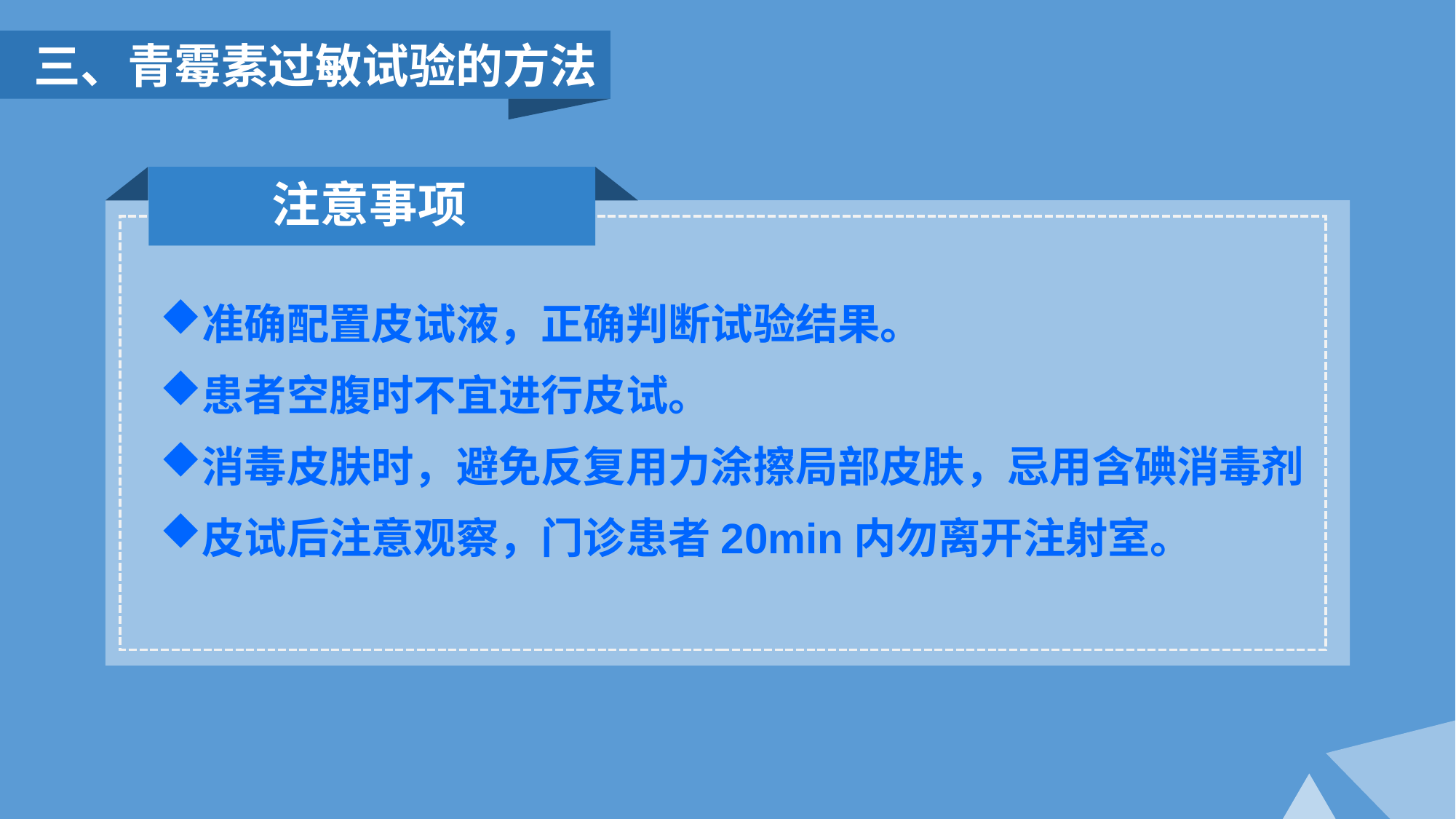

三、青霉素过敏试验的方法

注意事项

准确配置皮试液，正确判断试验结果。
患者空腹时不宜进行皮试。
消毒皮肤时，避免反复用力涂擦局部皮肤，忌用含碘消毒剂
皮试后注意观察，门诊患者20min内勿离开注射室。